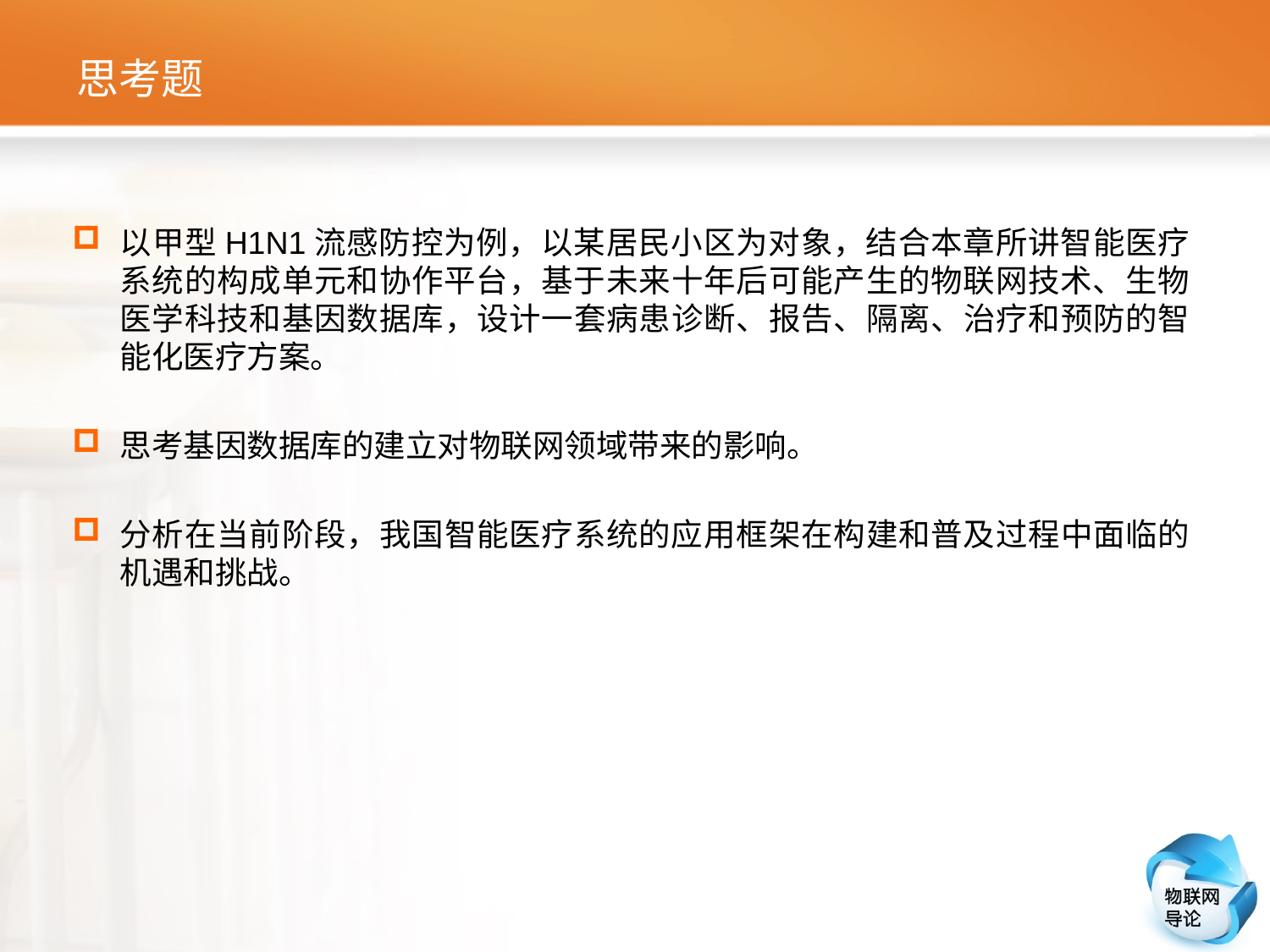

# 思考题
以甲型H1N1流感防控为例，以某居民小区为对象，结合本章所讲智能医疗系统的构成单元和协作平台，基于未来十年后可能产生的物联网技术、生物医学科技和基因数据库，设计一套病患诊断、报告、隔离、治疗和预防的智能化医疗方案。

思考基因数据库的建立对物联网领域带来的影响。

分析在当前阶段，我国智能医疗系统的应用框架在构建和普及过程中面临的机遇和挑战。